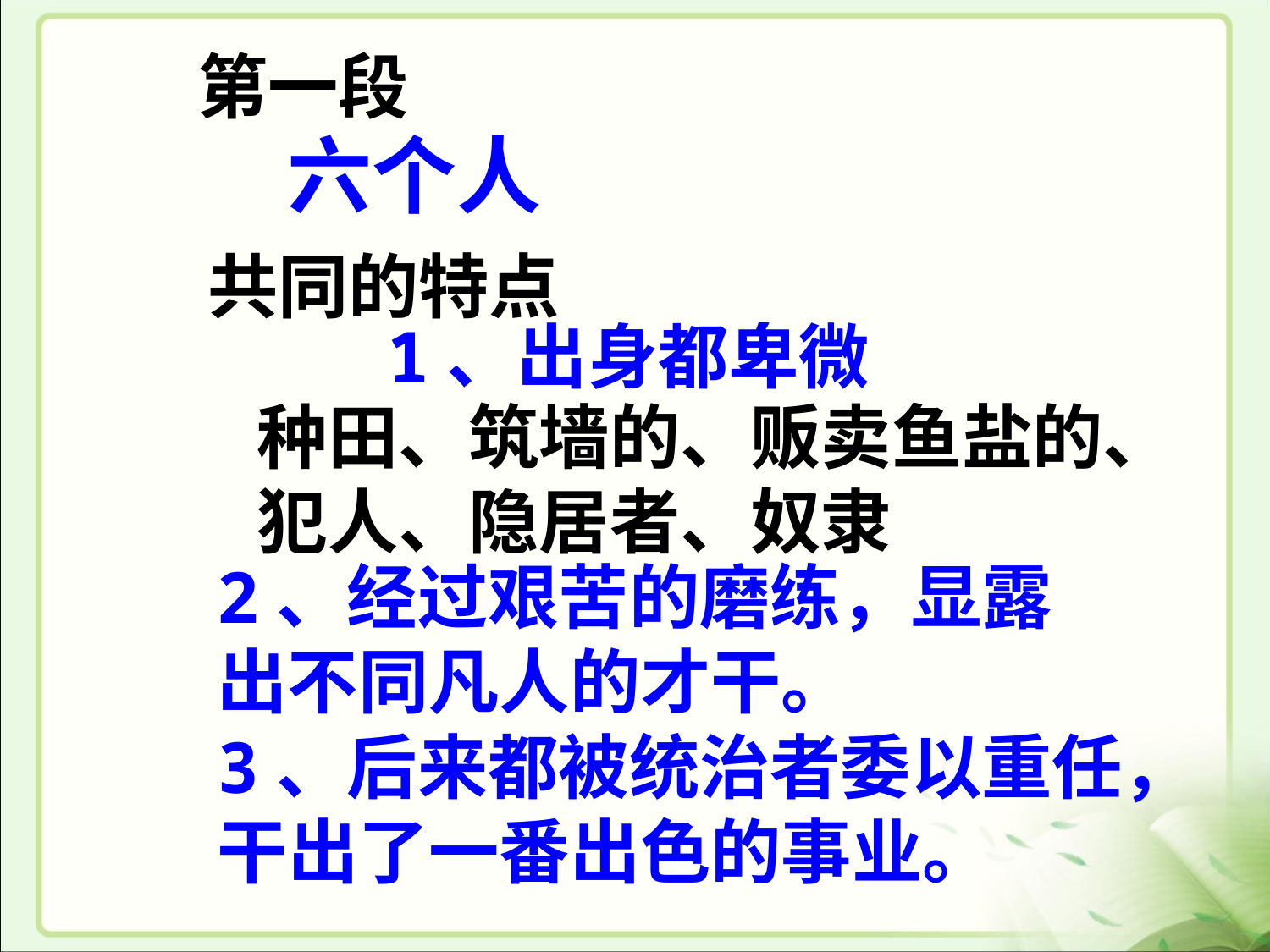

第一段
六个人
共同的特点
1、出身都卑微
种田、筑墙的、贩卖鱼盐的、犯人、隐居者、奴隶
2、经过艰苦的磨练，显露出不同凡人的才干。
3、后来都被统治者委以重任，干出了一番出色的事业。